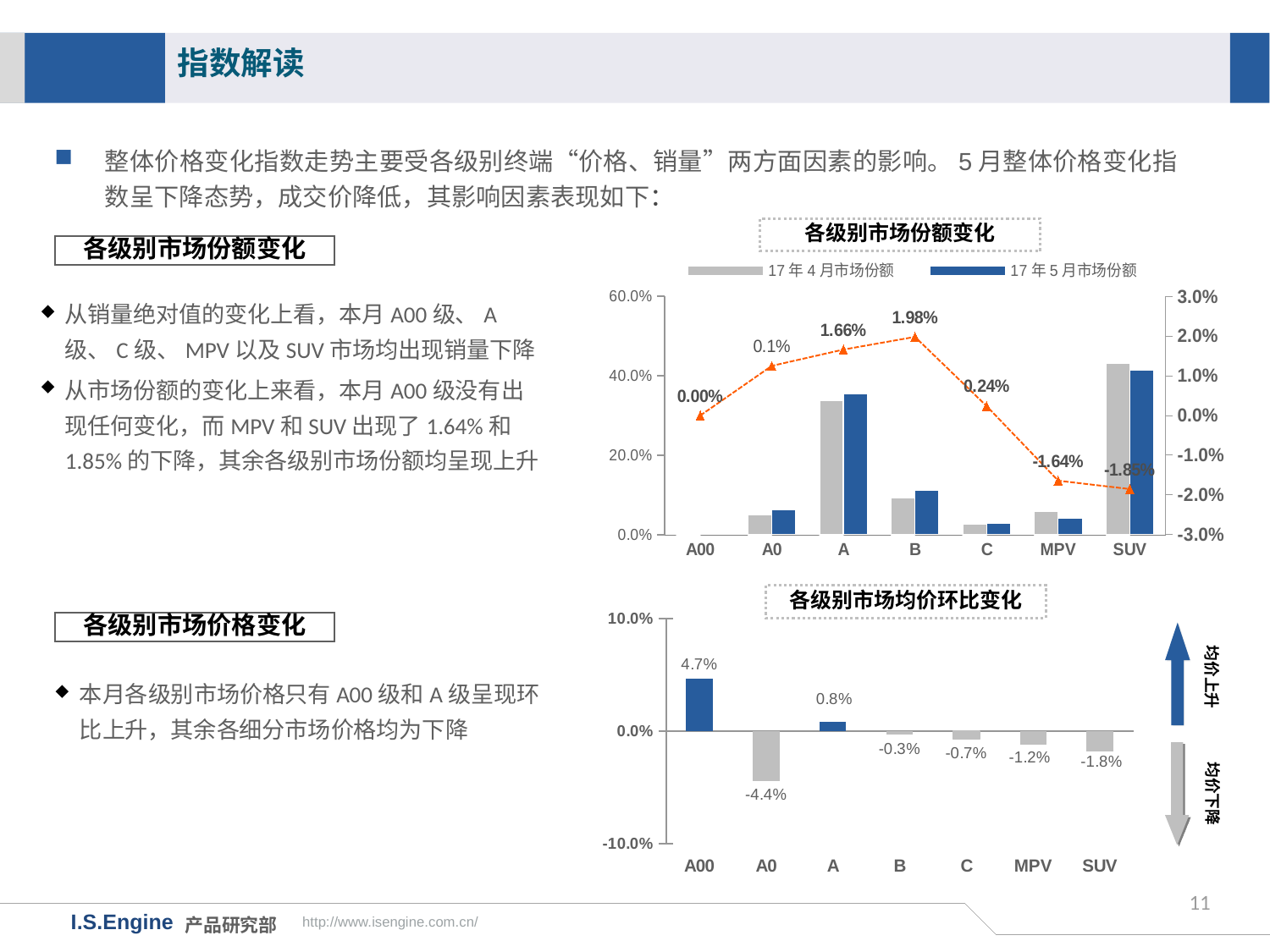

指数解读
整体价格变化指数走势主要受各级别终端“价格、销量”两方面因素的影响。5月整体价格变化指数呈下降态势，成交价降低，其影响因素表现如下：
各级别市场份额变化
各级别市场份额变化

### Chart

| Category | 17年4月市场份额 | 17年5月市场份额 | 月度份额差值 |
|---|---|---|---|
| A00 | 0.0032 | 0.0032 | 0.0 |
| A0 | 0.0498 | 0.0623 | 0.012500000000000004 |
| A | 0.3372 | 0.3538 | 0.016600000000000004 |
| B | 0.0922 | 0.112 | 0.019799999999999998 |
| C | 0.0272 | 0.0296 | 0.002400000000000003 |
| MPV | 0.0583 | 0.0419 | -0.016399999999999998 |
| SUV | 0.4318 | 0.4133 | -0.018500000000000016 |
从销量绝对值的变化上看，本月A00级、A级、C级、MPV以及SUV市场均出现销量下降
从市场份额的变化上来看，本月A00级没有出现任何变化，而MPV和SUV出现了1.64%和1.85%的下降，其余各级别市场份额均呈现上升
各级别市场均价环比变化

### Chart

| Category |  |
|---|---|
| A00 | 0.047 |
| A0 | -0.044 |
| A | 0.008 |
| B | -0.003 |
| C | -0.007 |
| MPV | -0.012 |
| SUV | -0.018 |
各级别市场价格变化

均价上升
本月各级别市场价格只有A00级和A级呈现环比上升，其余各细分市场价格均为下降

均价下降
11